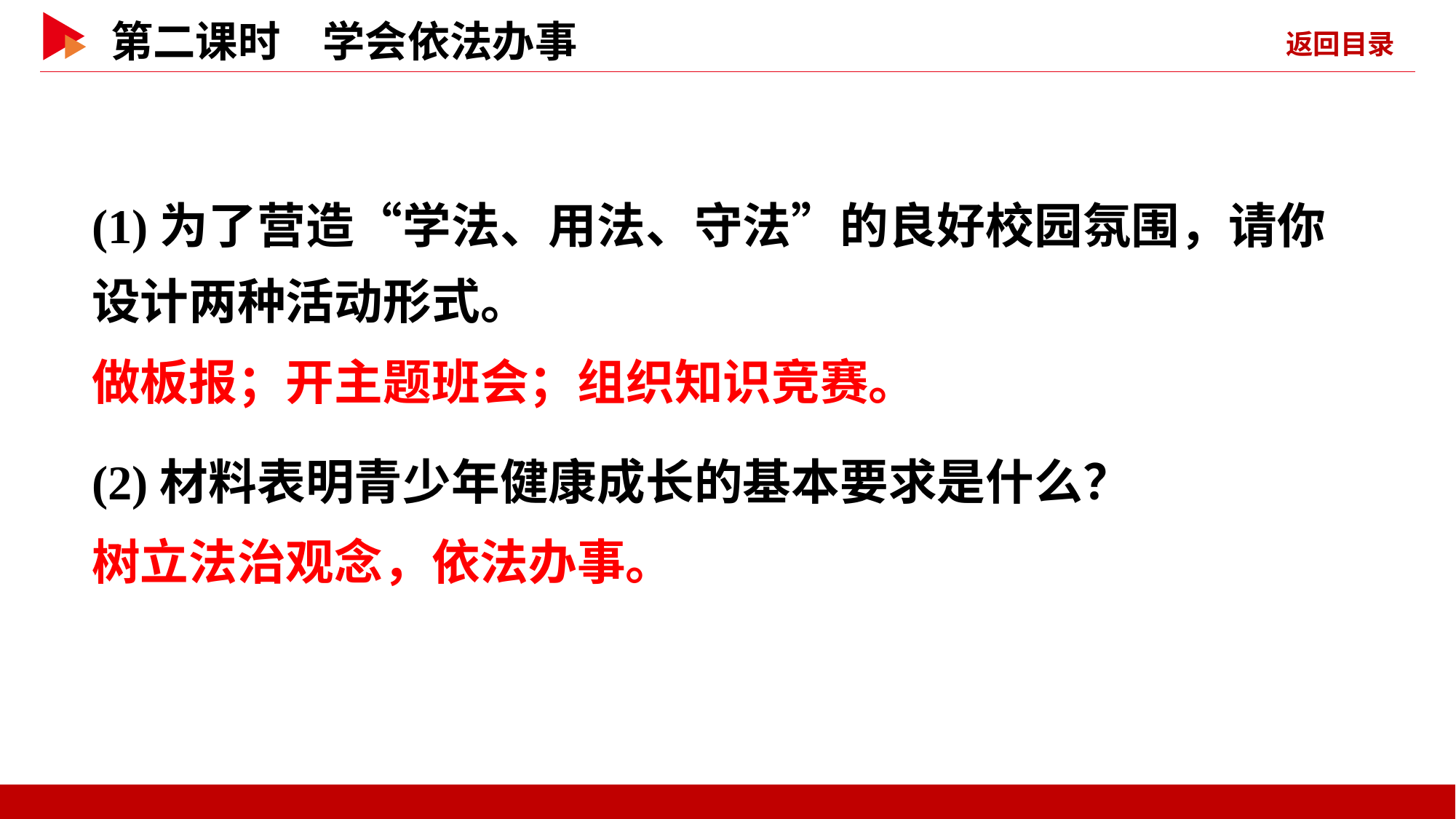

(1)为了营造“学法、用法、守法”的良好校园氛围，请你设计两种活动形式。
做板报；开主题班会；组织知识竞赛。
(2)材料表明青少年健康成长的基本要求是什么？
树立法治观念，依法办事。